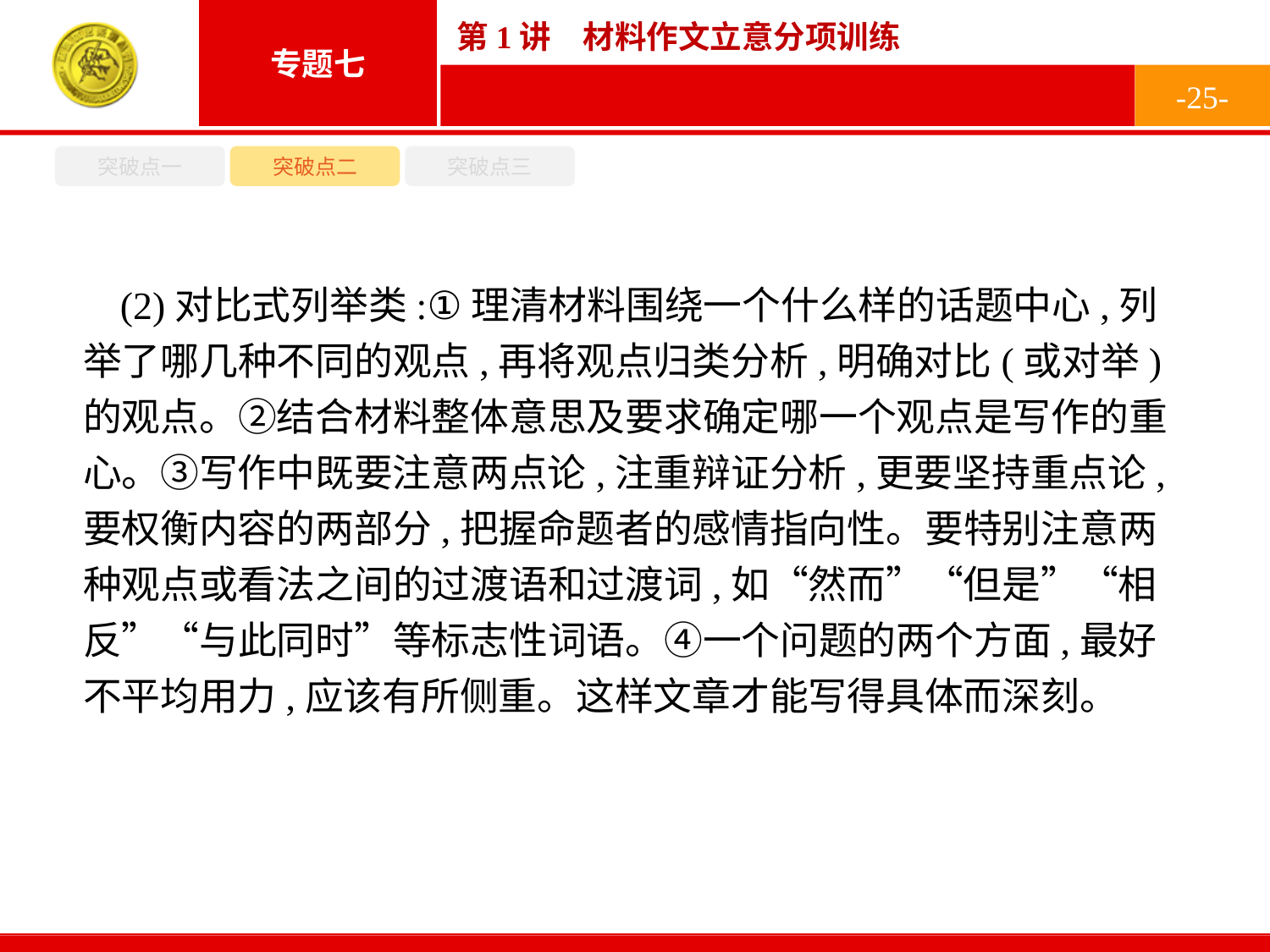

-25-
突破点一
突破点二
突破点三
(2)对比式列举类:①理清材料围绕一个什么样的话题中心,列举了哪几种不同的观点,再将观点归类分析,明确对比(或对举)的观点。②结合材料整体意思及要求确定哪一个观点是写作的重心。③写作中既要注意两点论,注重辩证分析,更要坚持重点论,要权衡内容的两部分,把握命题者的感情指向性。要特别注意两种观点或看法之间的过渡语和过渡词,如“然而”“但是”“相反”“与此同时”等标志性词语。④一个问题的两个方面,最好不平均用力,应该有所侧重。这样文章才能写得具体而深刻。